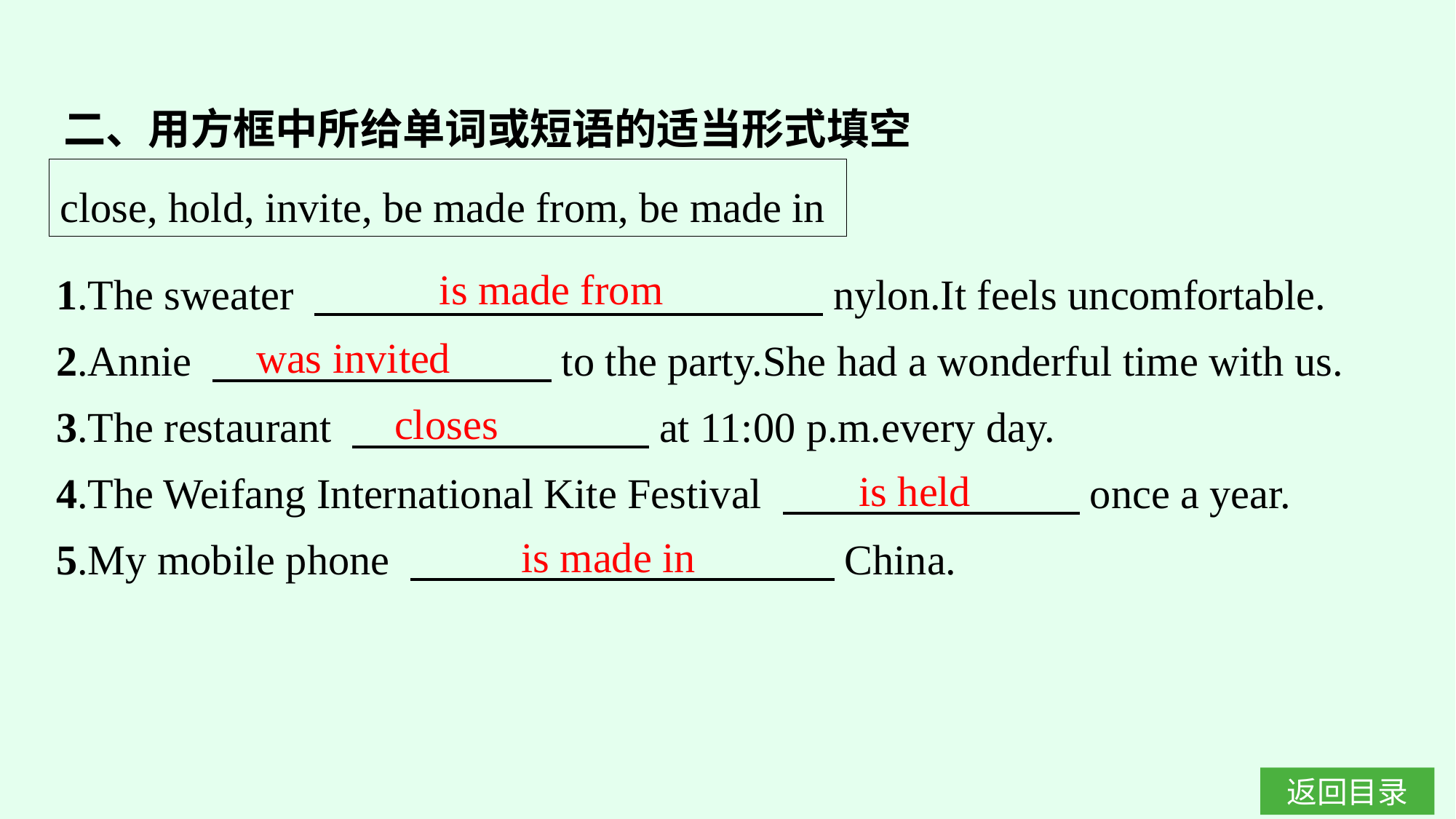

二、用方框中所给单词或短语的适当形式填空
close, hold, invite, be made from, be made in
1.The sweater 　　　　　　　　　　　　nylon.It feels uncomfortable.
2.Annie 　　　　　　　　to the party.She had a wonderful time with us.
3.The restaurant 　　　　　　　at 11:00 p.m.every day.
4.The Weifang International Kite Festival 　　　　　　　once a year.
5.My mobile phone 　　　　　　　　　　China.
is made from
was invited
closes
is held
is made in